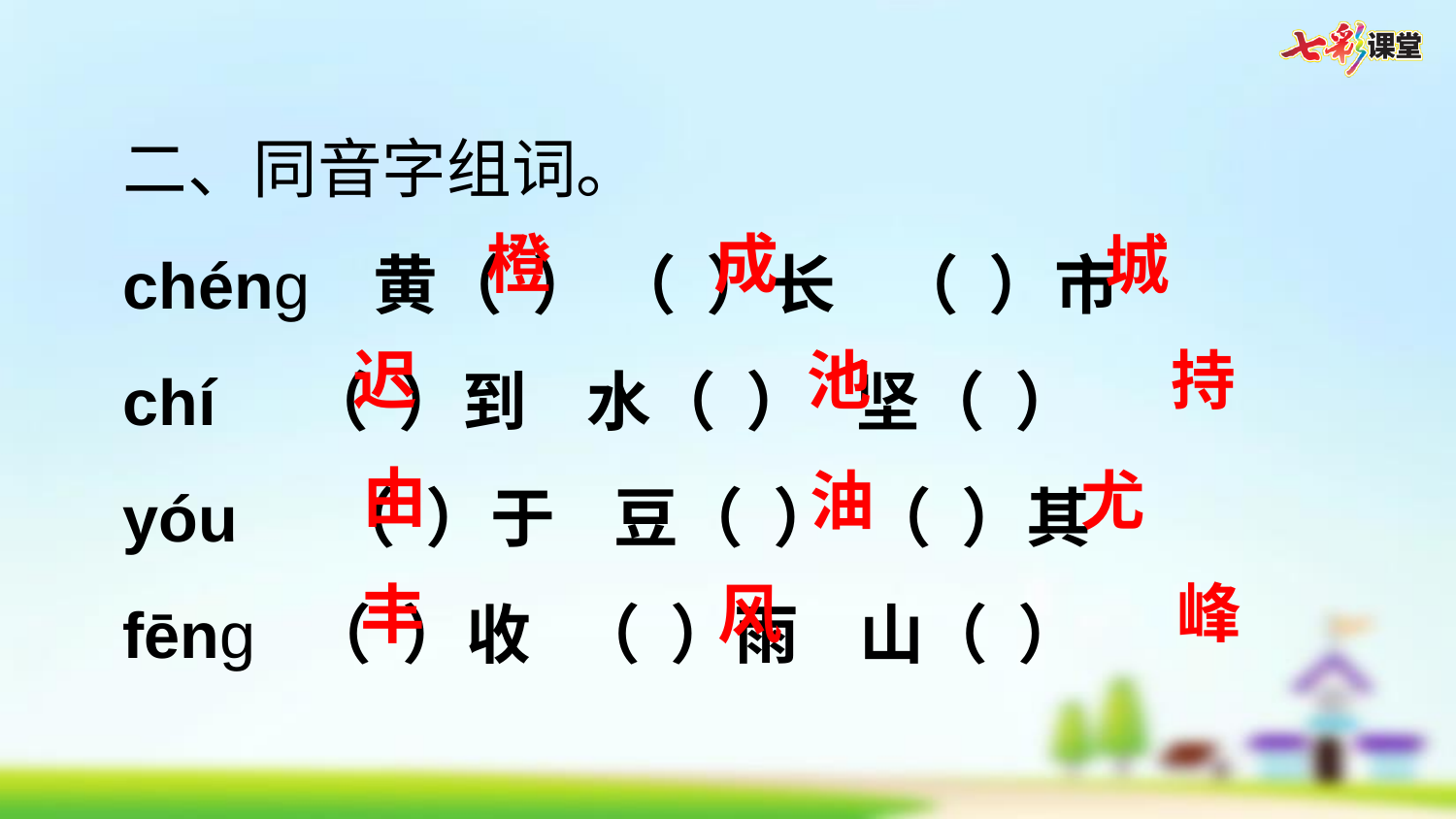

二、同音字组词。
chéng   黄（  ） （  ）长    （  ）市
chí    （  ）到    水（  ）   坚（  ）
yóu  （  ）于    豆（  ）  （  ）其
fēng  （  ）收   （  ）雨    山（  ）
成
橙
城
迟
池
持
由
油
尤
峰
丰
风